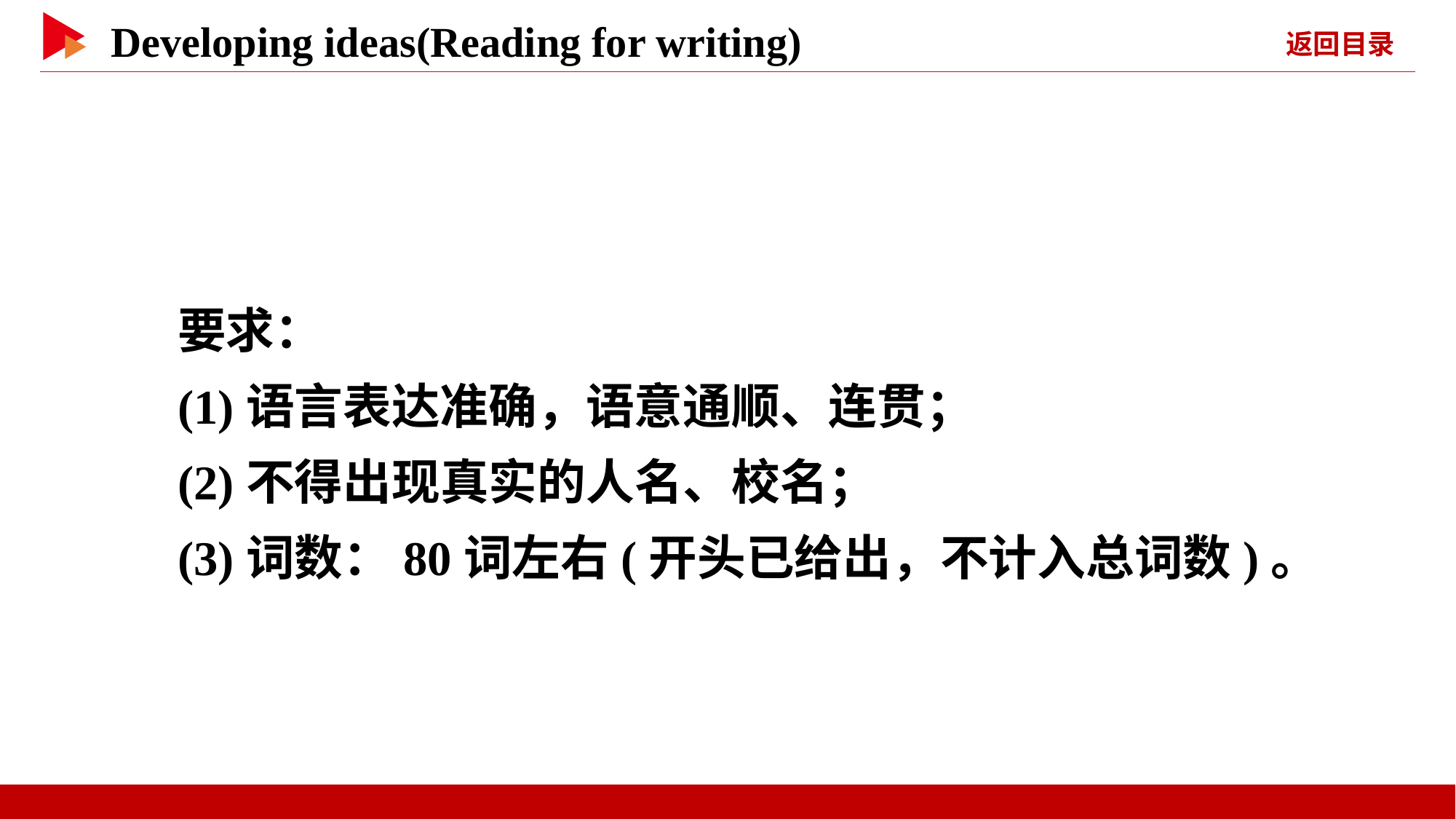

要求：
(1)语言表达准确，语意通顺、连贯；
(2)不得出现真实的人名、校名；
(3)词数：80词左右(开头已给出，不计入总词数)。